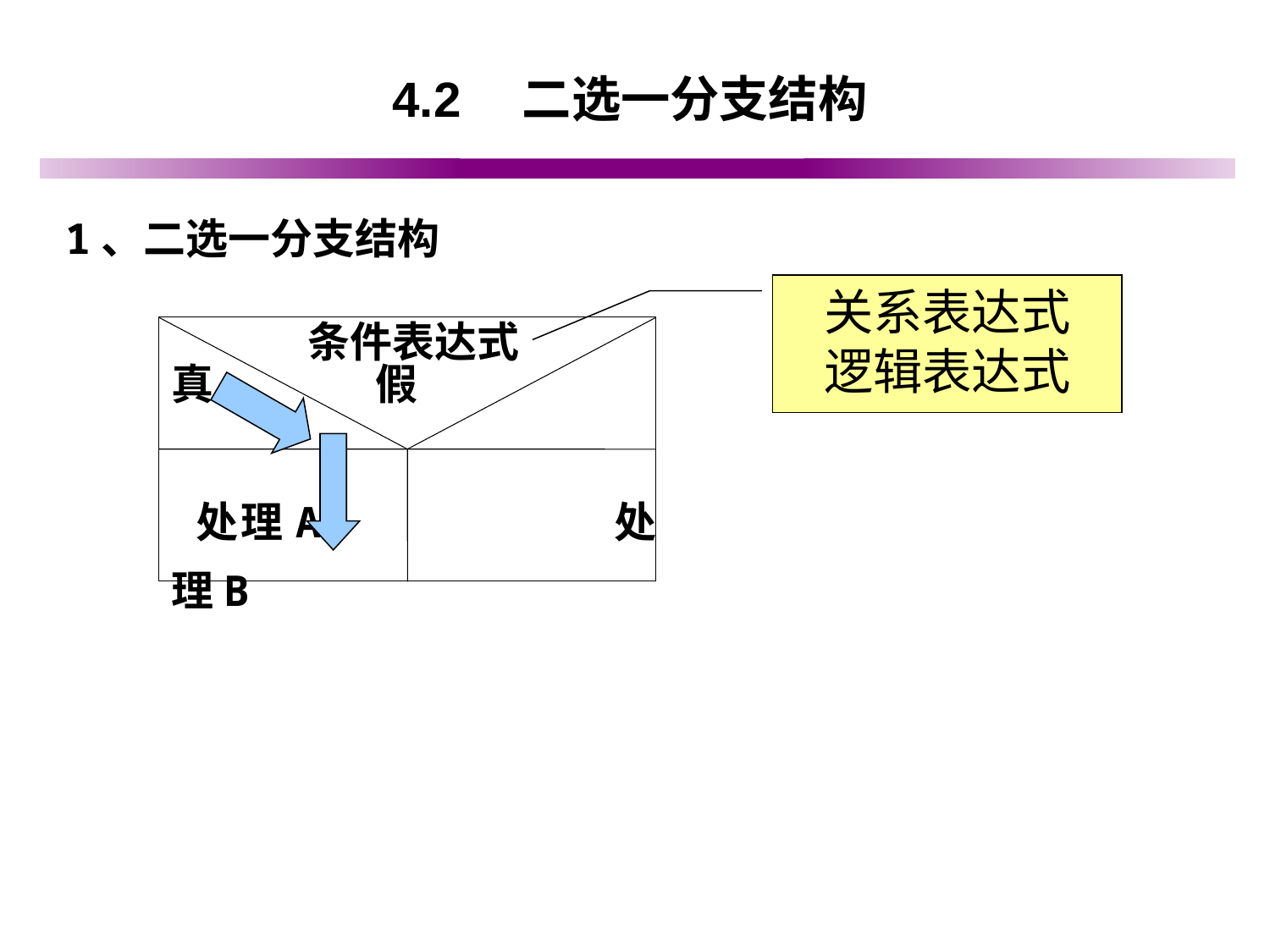

# 4.2　二选一分支结构
1、二选一分支结构
关系表达式
逻辑表达式
条件表达式
真                 假

 处理A          处理B